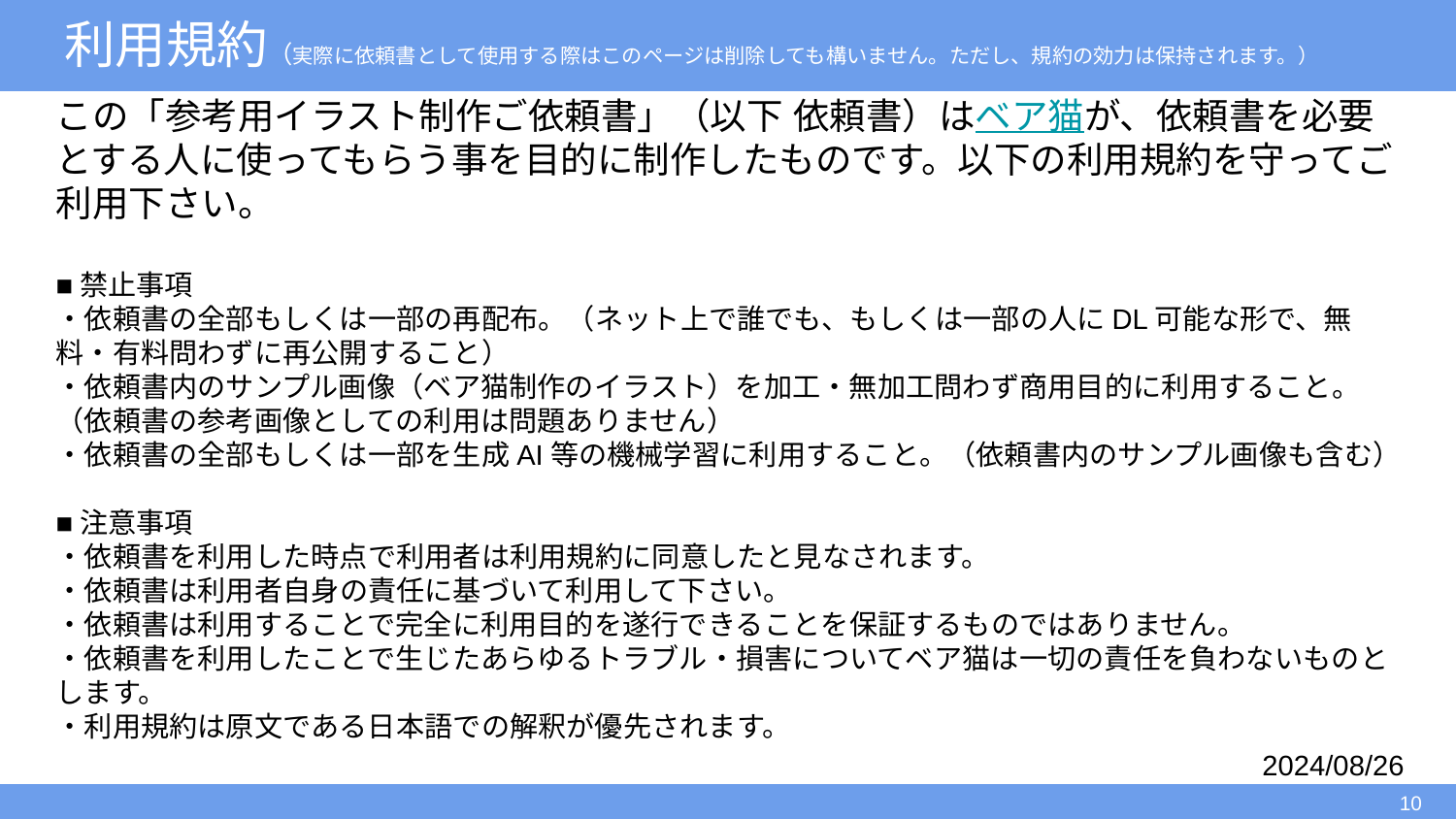

# 利用規約（実際に依頼書として使用する際はこのページは削除しても構いません。ただし、規約の効力は保持されます。）
この「参考用イラスト制作ご依頼書」（以下 依頼書）はベア猫が、依頼書を必要とする人に使ってもらう事を目的に制作したものです。以下の利用規約を守ってご利用下さい。

■禁止事項
・依頼書の全部もしくは一部の再配布。（ネット上で誰でも、もしくは一部の人にDL可能な形で、無料・有料問わずに再公開すること）
・依頼書内のサンプル画像（ベア猫制作のイラスト）を加工・無加工問わず商用目的に利用すること。（依頼書の参考画像としての利用は問題ありません）
・依頼書の全部もしくは一部を生成AI等の機械学習に利用すること。（依頼書内のサンプル画像も含む）

■注意事項
・依頼書を利用した時点で利用者は利用規約に同意したと見なされます。
・依頼書は利用者自身の責任に基づいて利用して下さい。
・依頼書は利用することで完全に利用目的を遂行できることを保証するものではありません。
・依頼書を利用したことで生じたあらゆるトラブル・損害についてベア猫は一切の責任を負わないものとします。
・利用規約は原文である日本語での解釈が優先されます。
2024/08/26
10